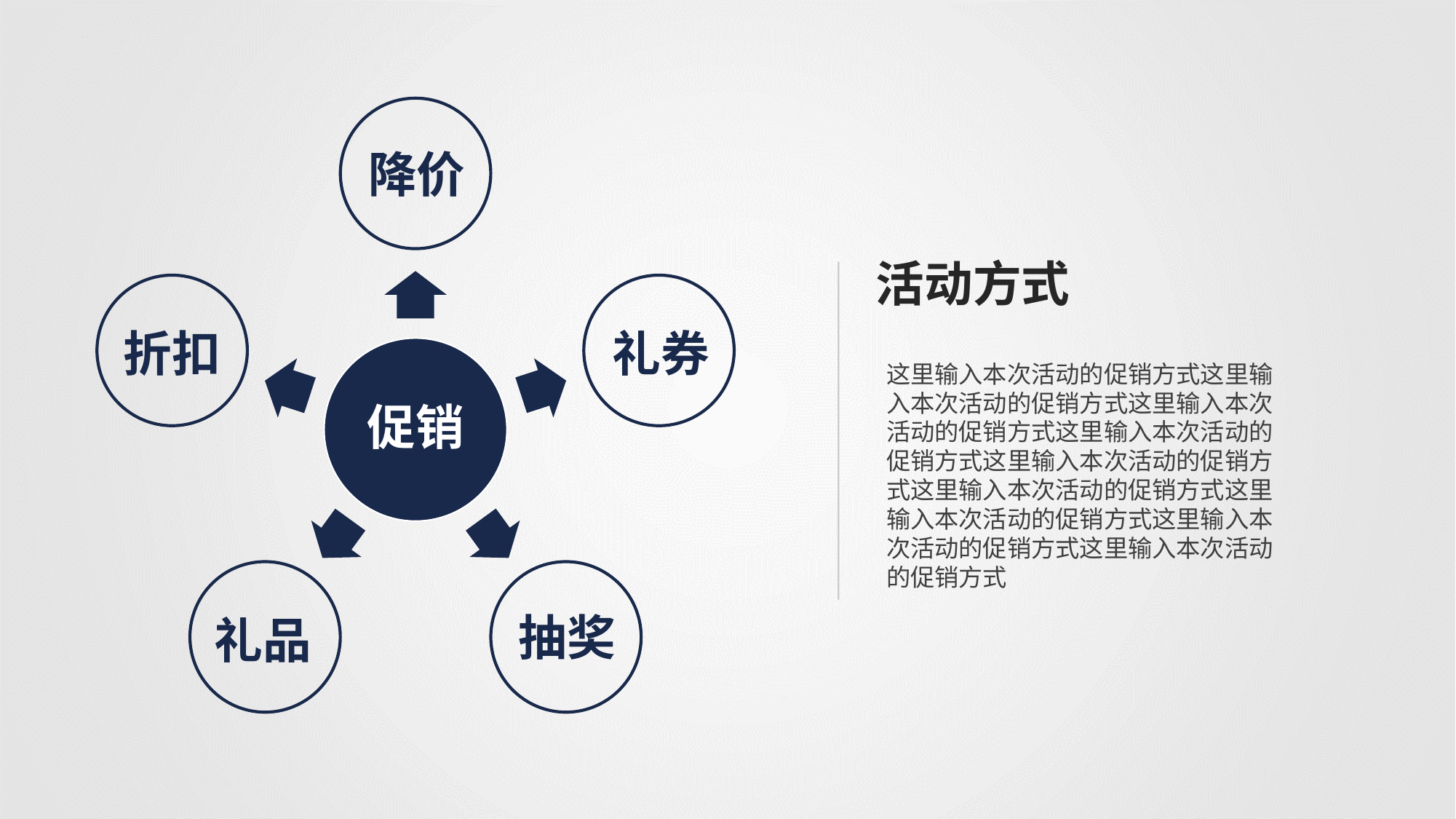

促销

降价
活动方式

折扣
礼券
这里输入本次活动的促销方式这里输入本次活动的促销方式这里输入本次活动的促销方式这里输入本次活动的促销方式这里输入本次活动的促销方式这里输入本次活动的促销方式这里输入本次活动的促销方式这里输入本次活动的促销方式这里输入本次活动的促销方式
抽奖
礼品